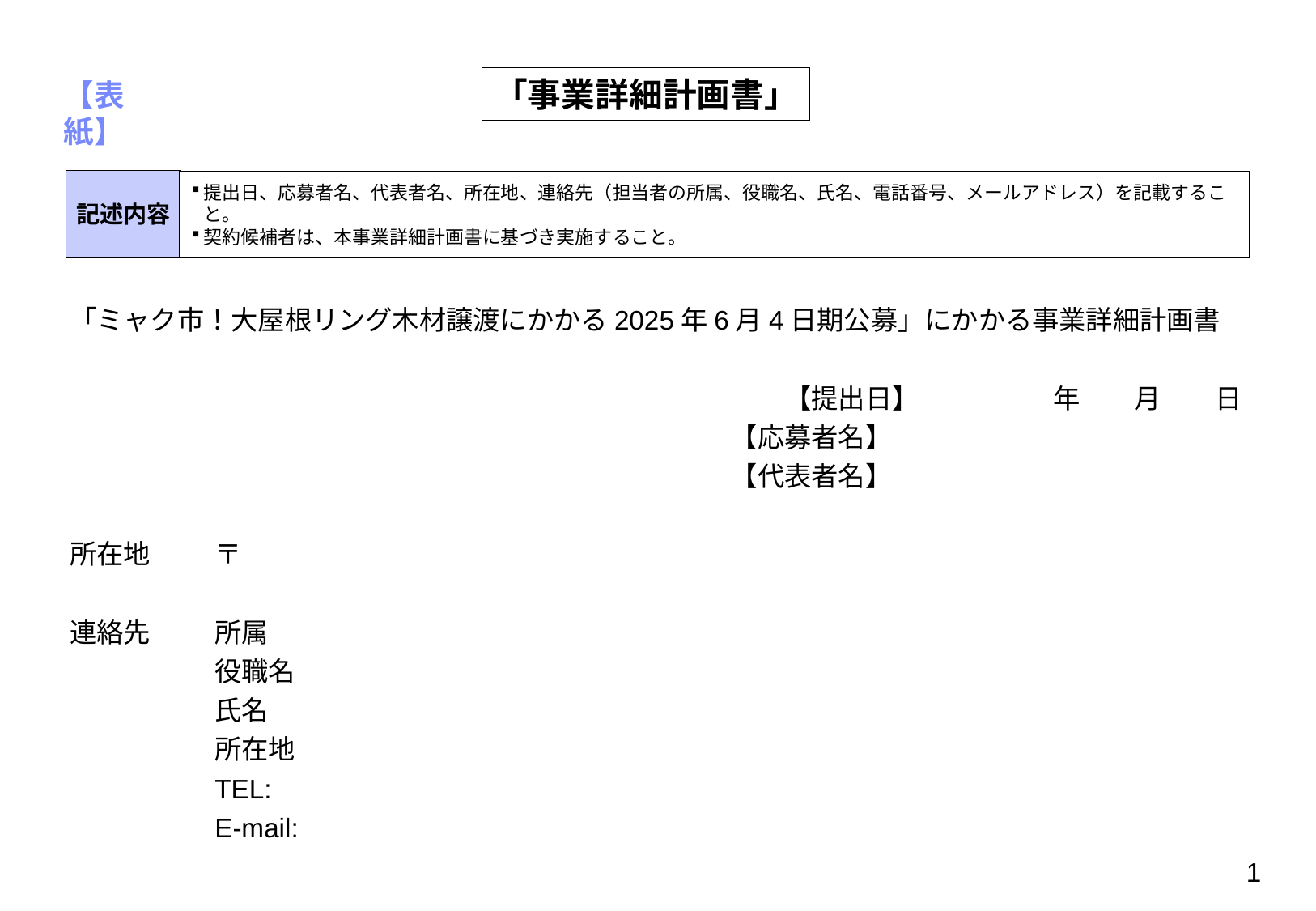

「事業詳細計画書」
# 【表紙】
記述内容
提出日、応募者名、代表者名、所在地、連絡先（担当者の所属、役職名、氏名、電話番号、メールアドレス）を記載すること。
契約候補者は、本事業詳細計画書に基づき実施すること。
「ミャク市！大屋根リング木材譲渡にかかる2025年6月4日期公募」にかかる事業詳細計画書

【提出日】　　　　　年　　月　　日
【応募者名】　　　　　　　　　　　　●
【代表者名】　　　　　　　　　　　　●

所在地	〒

連絡先	所属
		役職名
		氏名
		所在地
		TEL:
		E-mail:
1